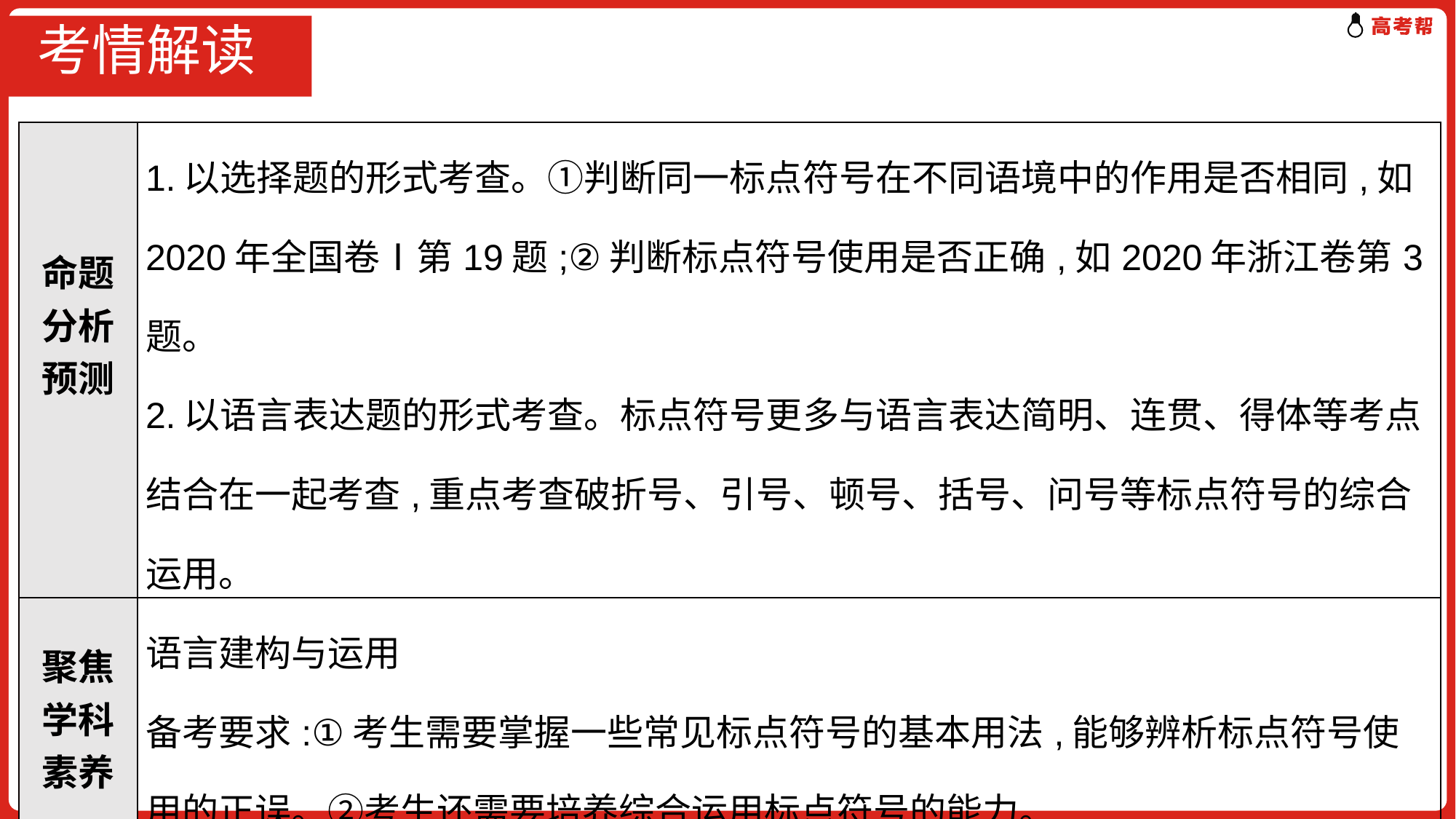

# 考情解读
| 命题分析预测 | 1.以选择题的形式考查。①判断同一标点符号在不同语境中的作用是否相同,如2020年全国卷Ⅰ第19题;②判断标点符号使用是否正确,如2020年浙江卷第3题。 2.以语言表达题的形式考查。标点符号更多与语言表达简明、连贯、得体等考点结合在一起考查,重点考查破折号、引号、顿号、括号、问号等标点符号的综合运用。 |
| --- | --- |
| 聚焦学科素养 | 语言建构与运用 备考要求:①考生需要掌握一些常见标点符号的基本用法,能够辨析标点符号使用的正误。②考生还需要培养综合运用标点符号的能力。 |